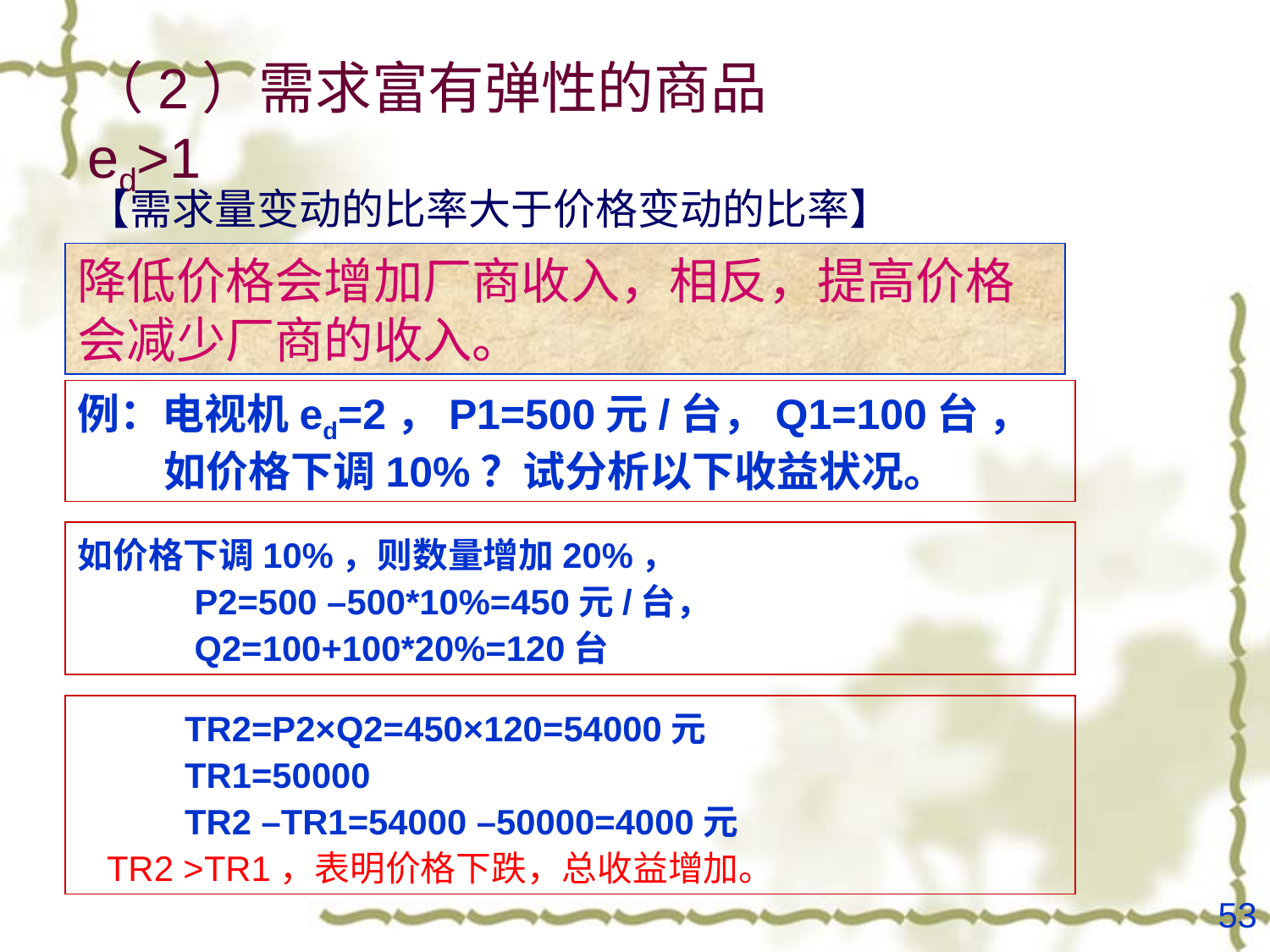

#
（2）需求富有弹性的商品 ed>1
【需求量变动的比率大于价格变动的比率】

降低价格会增加厂商收入，相反，提高价格会减少厂商的收入。
例：电视机ed=2，P1=500元/台，Q1=100台 ，
        如价格下调10%？试分析以下收益状况。
如价格下调10%，则数量增加20%，
            P2=500 –500*10%=450元/台，
            Q2=100+100*20%=120台
           TR2=P2×Q2=450×120=54000元
           TR1=50000
           TR2 –TR1=54000 –50000=4000元
   TR2 >TR1，表明价格下跌，总收益增加。
53